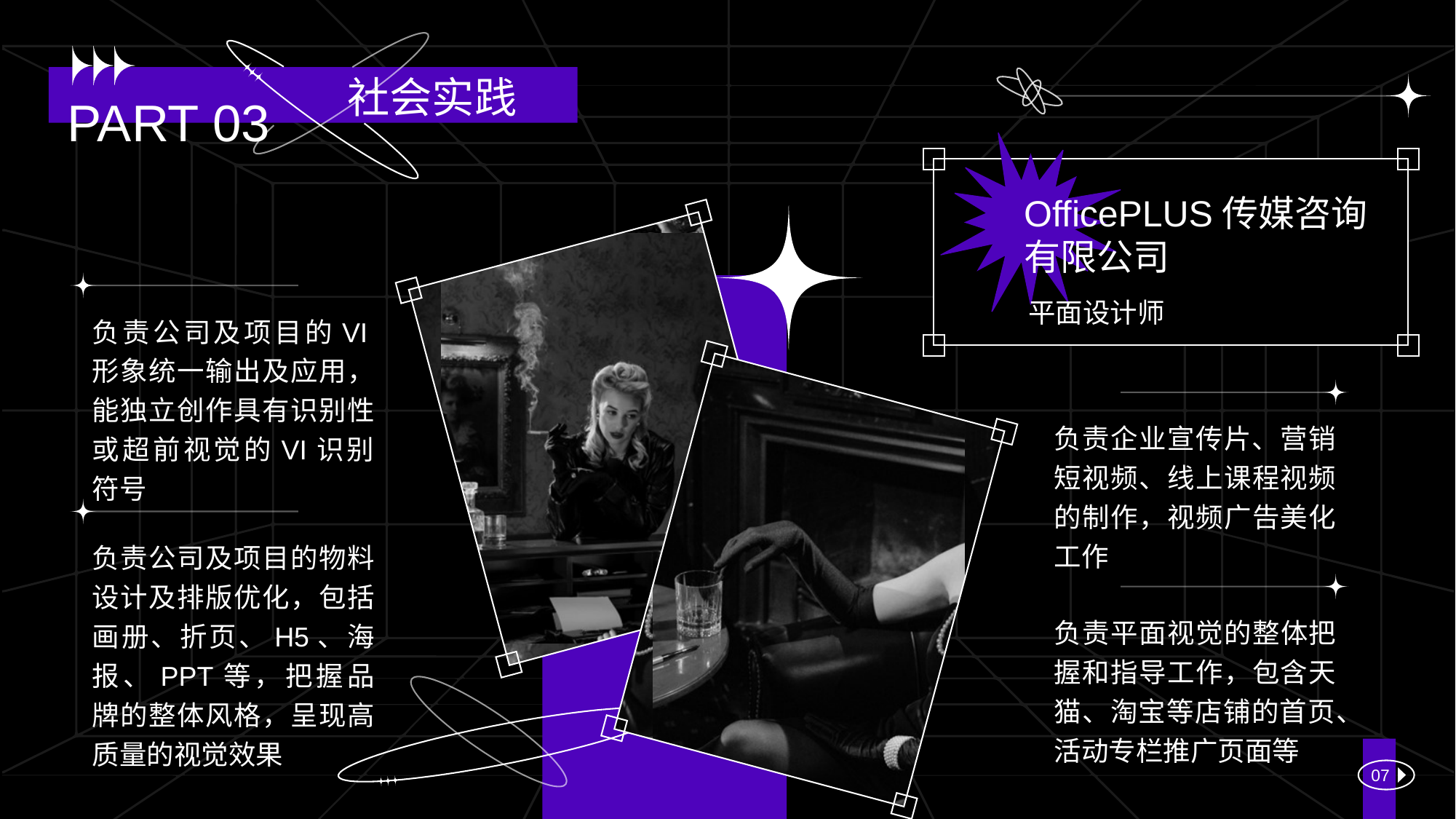

社会实践
PART 03

OfficePLUS传媒咨询
有限公司

平面设计师
负责公司及项目的VI形象统一输出及应用，能独立创作具有识别性或超前视觉的VI识别符号

负责企业宣传片、营销短视频、线上课程视频的制作，视频广告美化工作

负责公司及项目的物料设计及排版优化，包括画册、折页、H5、海报、PPT等，把握品牌的整体风格，呈现高质量的视觉效果

负责平面视觉的整体把握和指导工作，包含天猫、淘宝等店铺的首页、活动专栏推广页面等

07